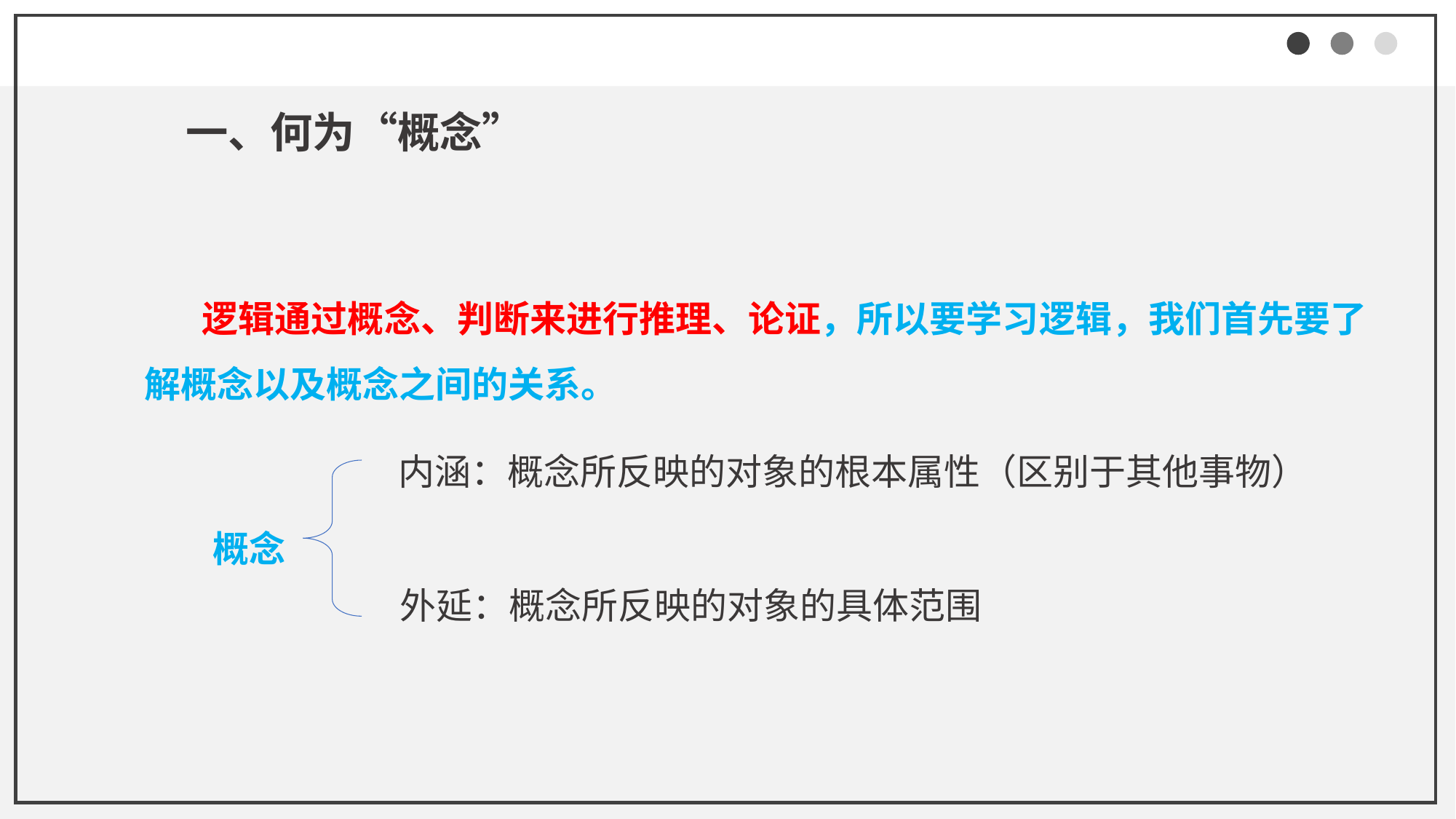

一、何为“概念”
      逻辑通过概念、判断来进行推理、论证，所以要学习逻辑，我们首先要了解概念以及概念之间的关系。
内涵：概念所反映的对象的根本属性（区别于其他事物）

概念
外延：概念所反映的对象的具体范围